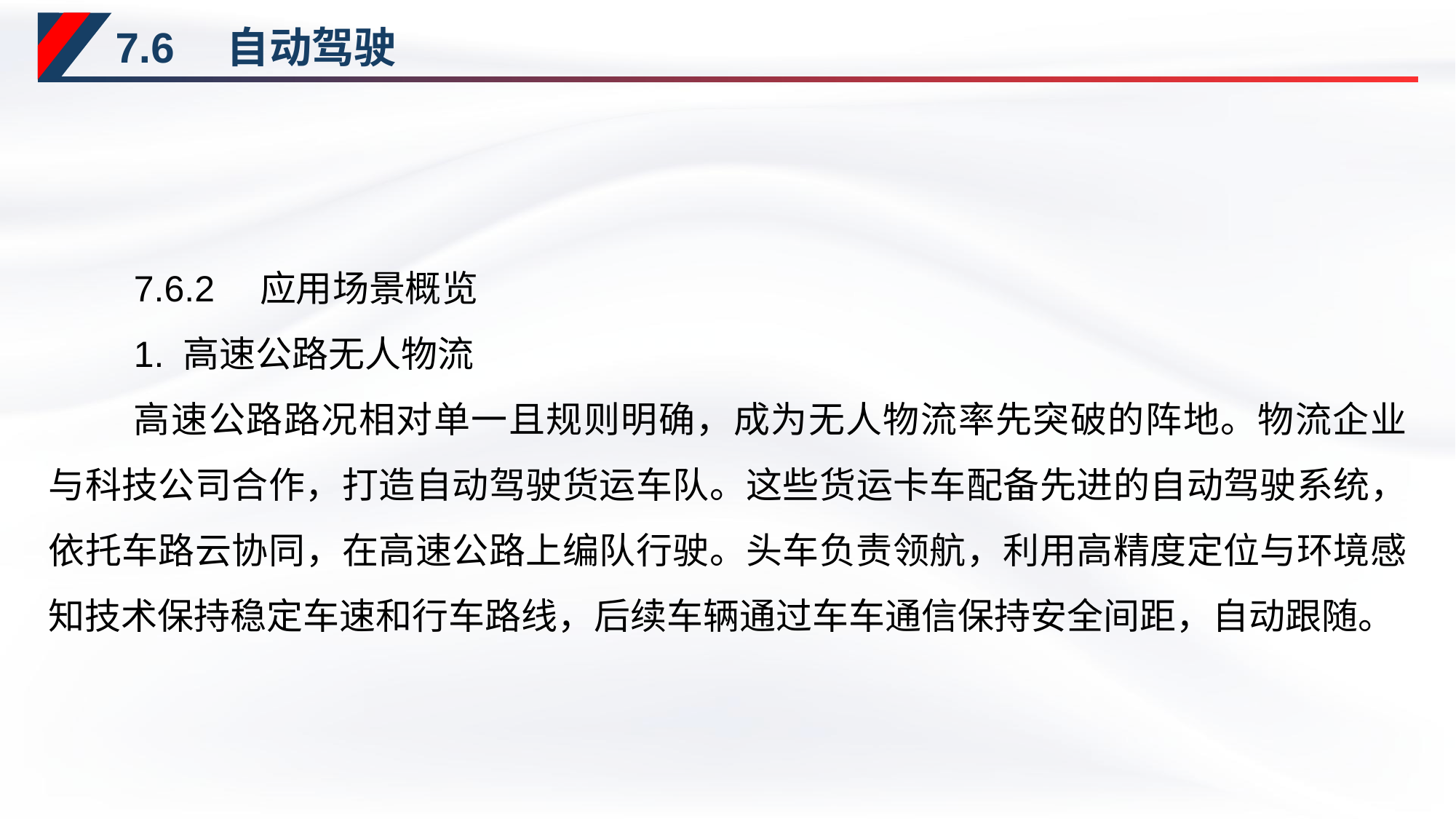

# 7.6　自动驾驶
7.6.2　应用场景概览
1. 高速公路无人物流
高速公路路况相对单一且规则明确，成为无人物流率先突破的阵地。物流企业与科技公司合作，打造自动驾驶货运车队。这些货运卡车配备先进的自动驾驶系统，依托车路云协同，在高速公路上编队行驶。头车负责领航，利用高精度定位与环境感知技术保持稳定车速和行车路线，后续车辆通过车车通信保持安全间距，自动跟随。